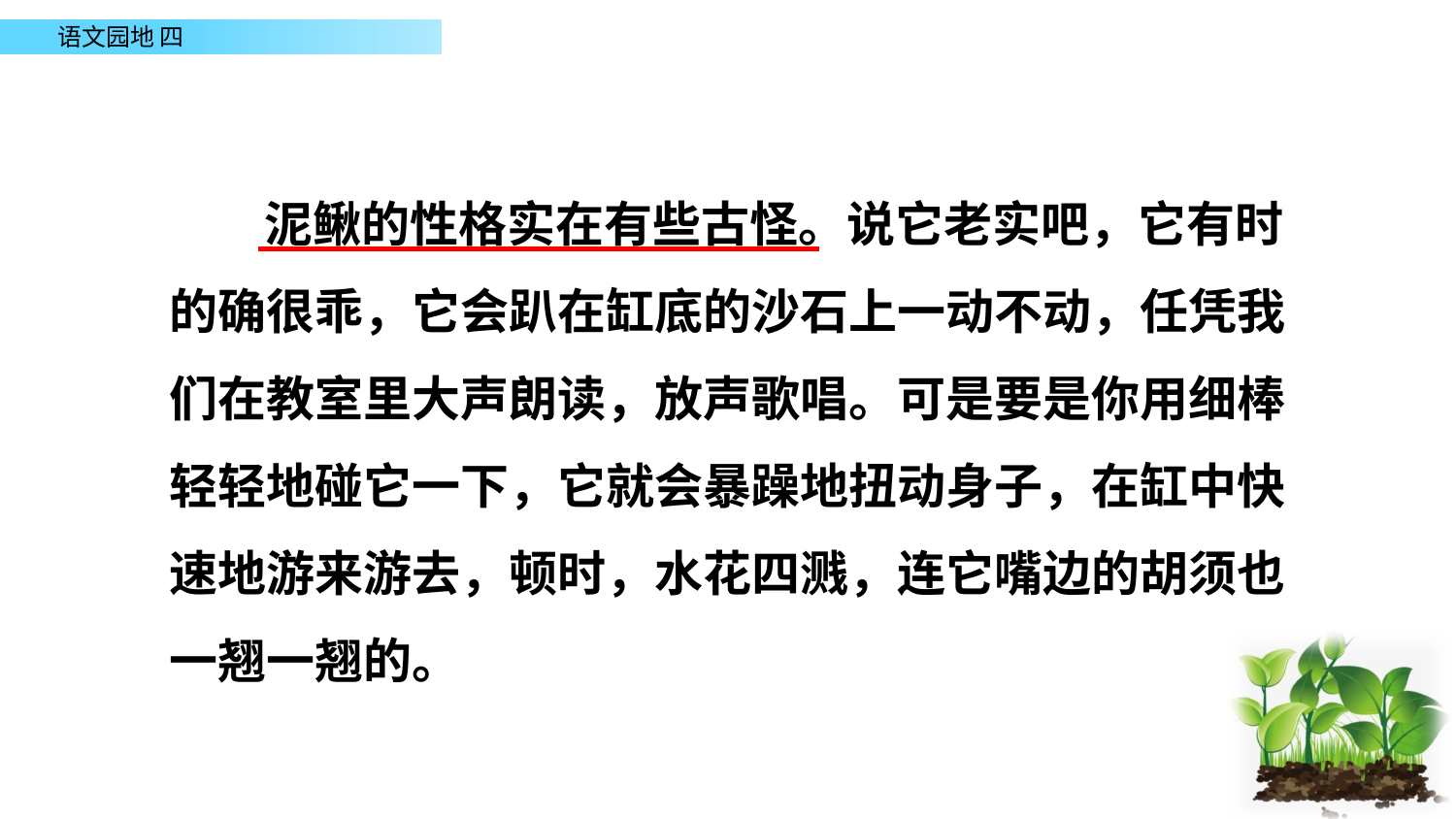

泥鳅的性格实在有些古怪。说它老实吧，它有时的确很乖，它会趴在缸底的沙石上一动不动，任凭我们在教室里大声朗读，放声歌唱。可是要是你用细棒轻轻地碰它一下，它就会暴躁地扭动身子，在缸中快速地游来游去，顿时，水花四溅，连它嘴边的胡须也一翘一翘的。